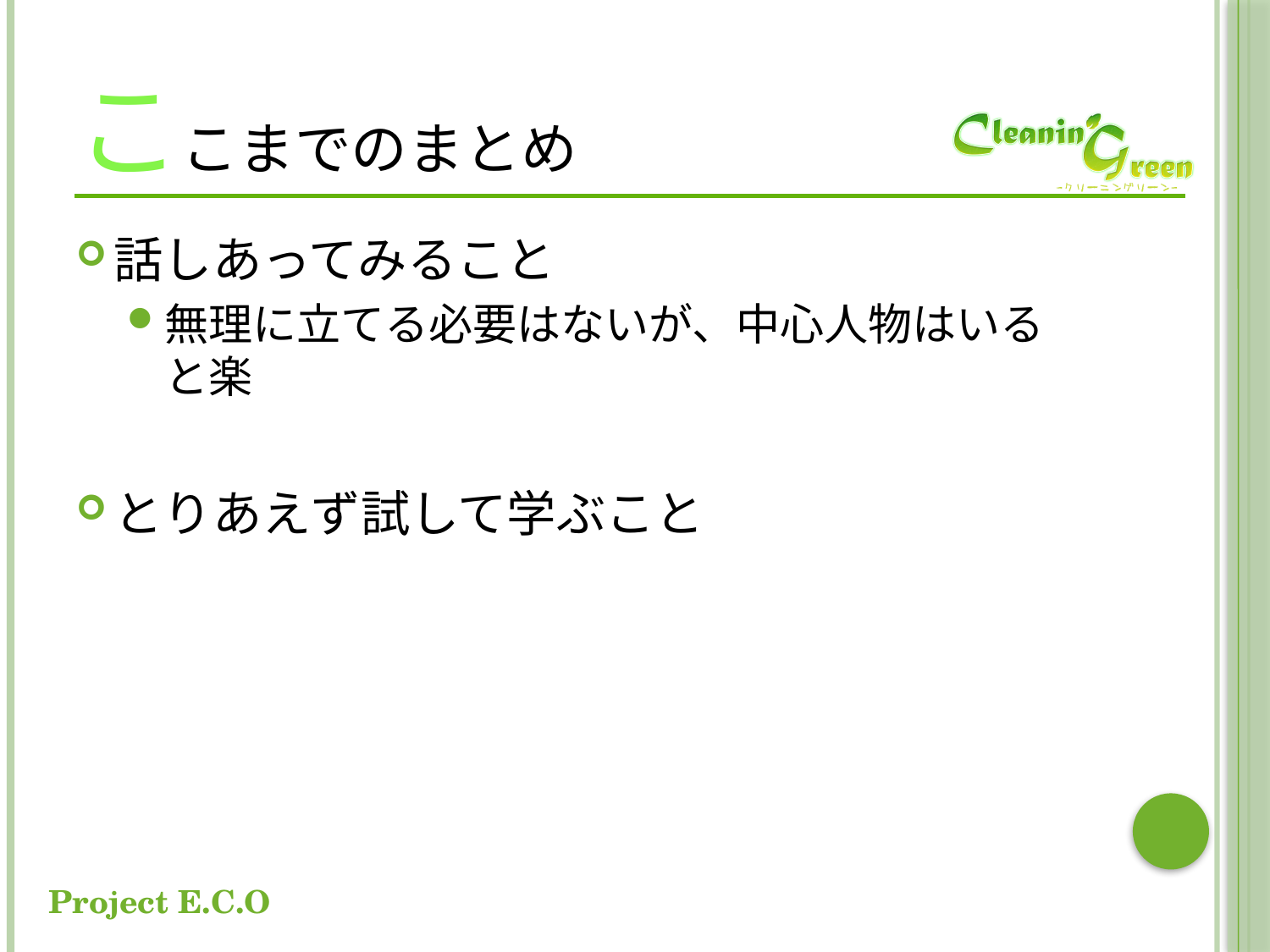

# ここまでのまとめ
話しあってみること
無理に立てる必要はないが、中心人物はいると楽

とりあえず試して学ぶこと